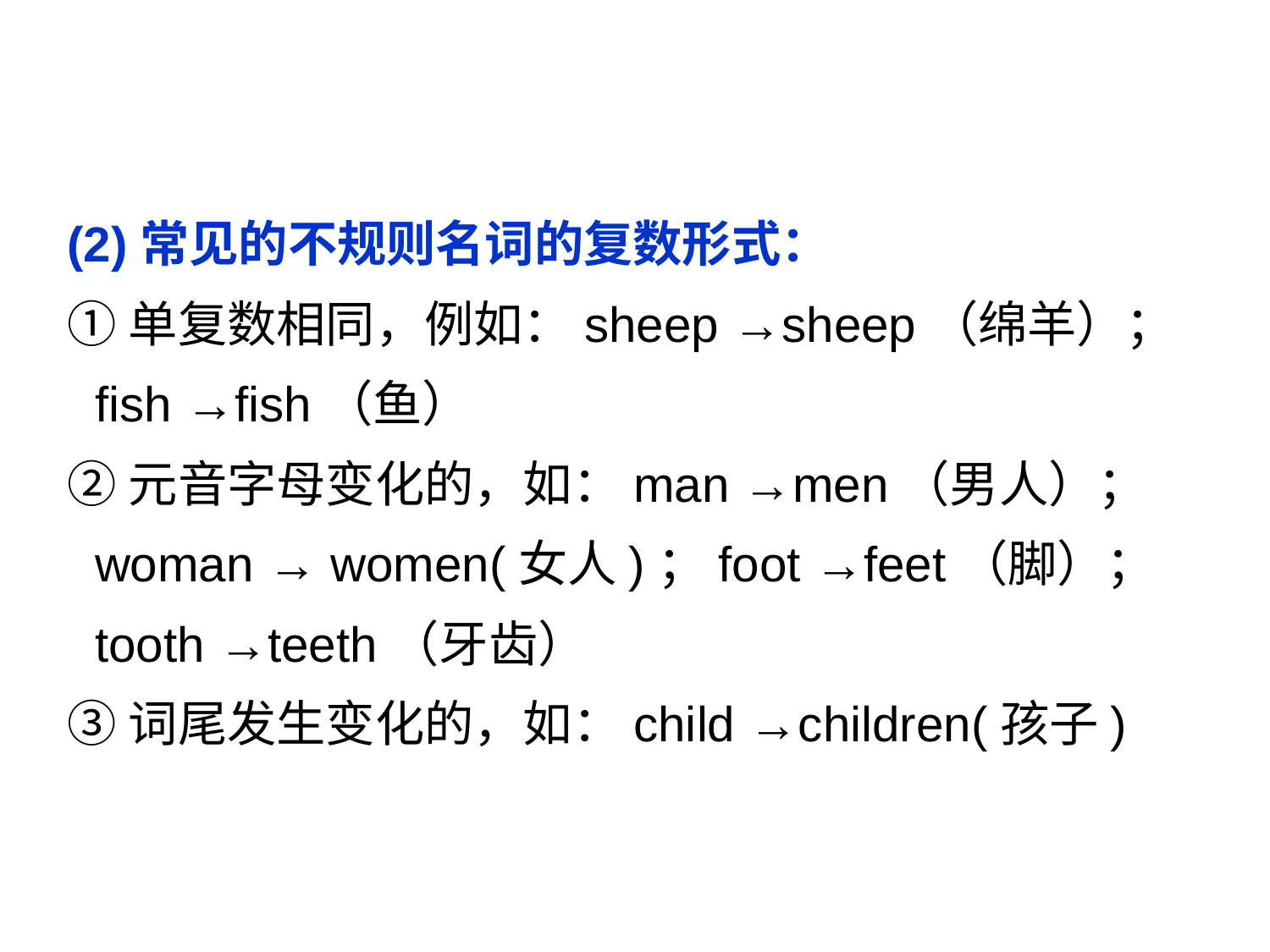

(2)常见的不规则名词的复数形式：
①单复数相同，例如：sheep →sheep（绵羊）；
  fish →fish（鱼）
②元音字母变化的，如：man →men（男人）；
  woman → women(女人)；foot →feet（脚）；
  tooth →teeth（牙齿）
③词尾发生变化的，如：child →children(孩子)